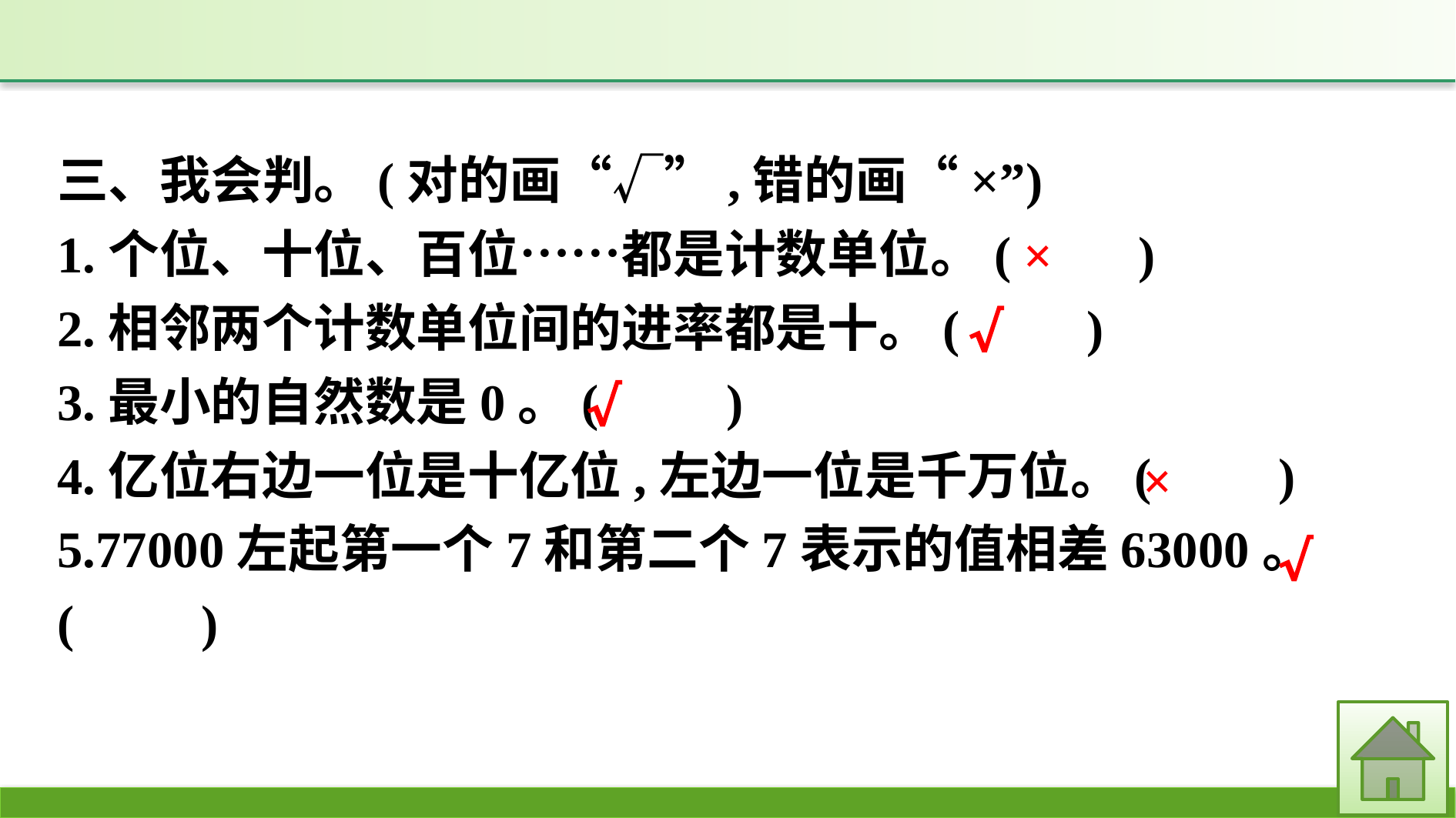

三、我会判。(对的画“√”,错的画“×”)
1.个位、十位、百位……都是计数单位。(　　)
2.相邻两个计数单位间的进率都是十。(　　)
3.最小的自然数是0。(　　)
4.亿位右边一位是十亿位,左边一位是千万位。(　　)
5.77000左起第一个7和第二个7表示的值相差63000。(　　)
×
√
√
×
√